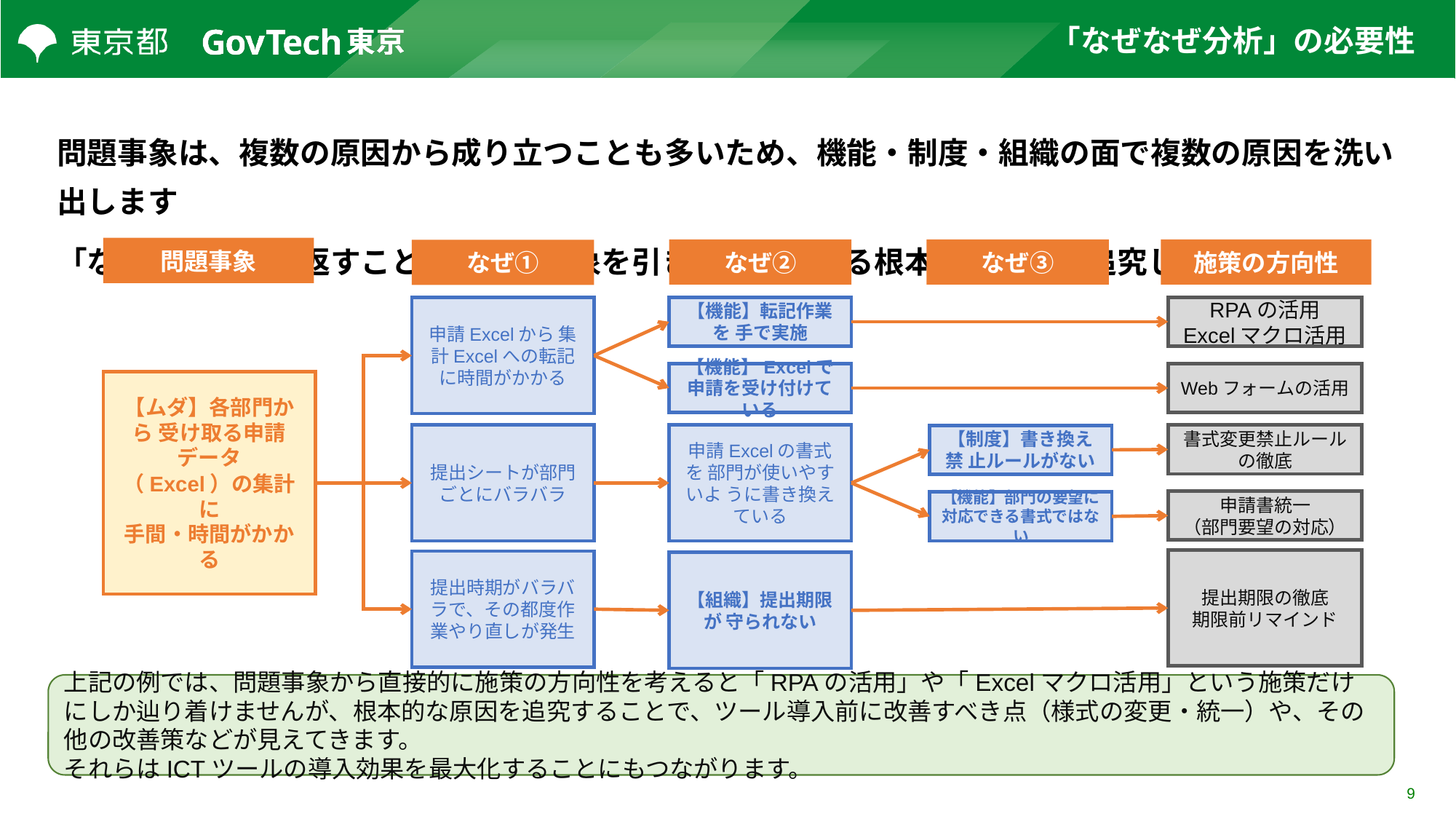

# 「なぜなぜ分析」の必要性
問題事象は、複数の原因から成り立つことも多いため、機能・制度・組織の面で複数の原因を洗い出します
「なぜ？」を繰り返すことで、問題事象を引き起こしている根本的な原因を追究します

問題事象
なぜ②
なぜ③
施策の方向性
なぜ①
【機能】転記作業を 手で実施
RPAの活用
Excelマクロ活用
申請Excelから 集計Excelへの転記に時間がかかる
【機能】Excelで申請を受け付けている
Webフォームの活用
【ムダ】各部門から 受け取る申請データ
（Excel）の集計に
手間・時間がかかる
申請Excelの書式を 部門が使いやすいよ うに書き換えている
書式変更禁止ルールの徹底
提出シートが部門ごとにバラバラ
【制度】書き換え禁 止ルールがない
申請書統一
（部門要望の対応）
【機能】部門の要望に対応できる書式ではない
提出期限の徹底
期限前リマインド
提出時期がバラバラで、その都度作業やり直しが発生
【組織】提出期限が 守られない
上記の例では、問題事象から直接的に施策の方向性を考えると「RPAの活用」や「Excelマクロ活用」という施策だけにしか辿り着けませんが、根本的な原因を追究することで、ツール導入前に改善すべき点（様式の変更・統一）や、その他の改善策などが見えてきます。
それらはICTツールの導入効果を最大化することにもつながります。
9